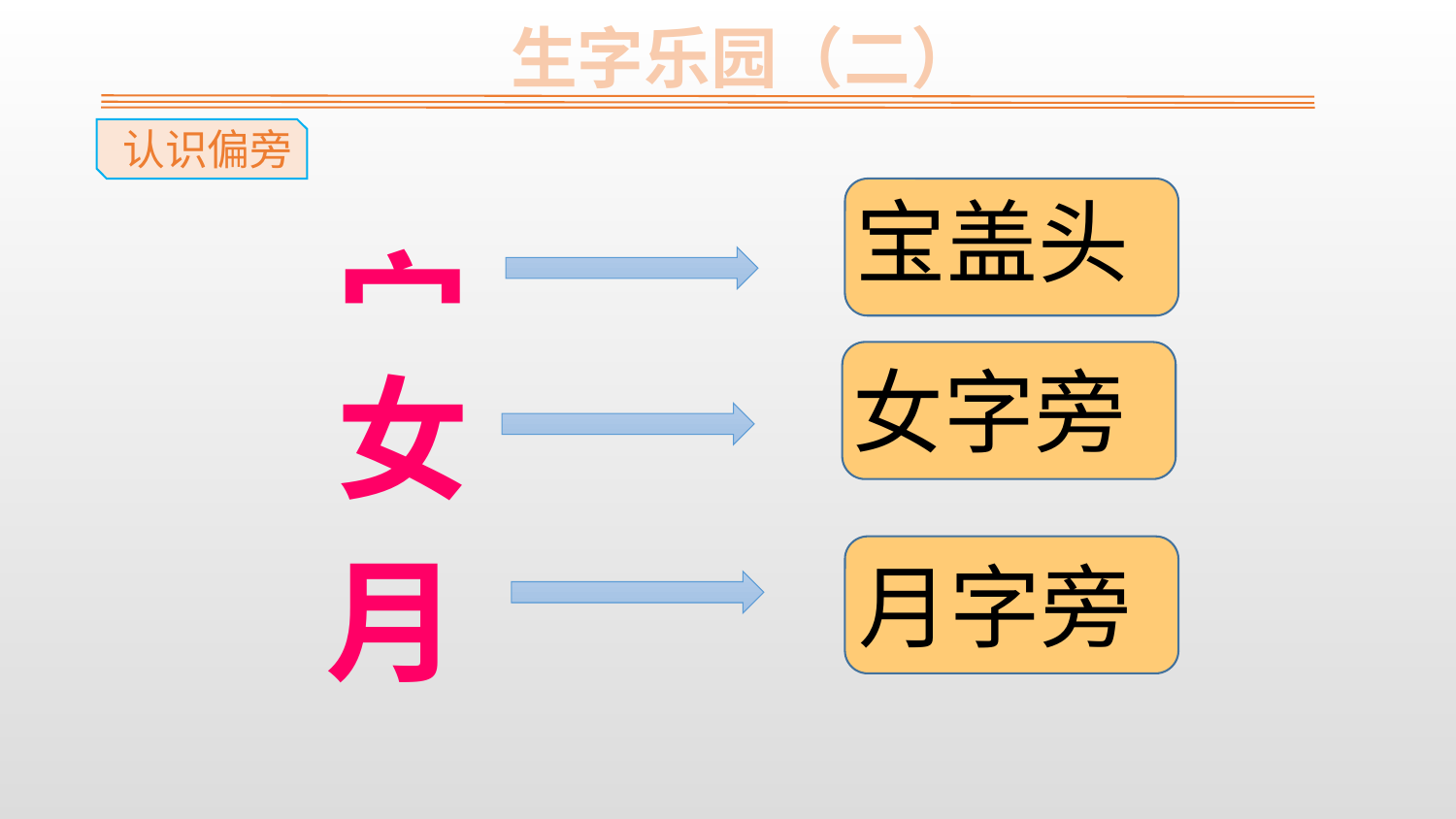

生字乐园（二）
认识偏旁

宝盖头
宀

女
女字旁

月

月字旁